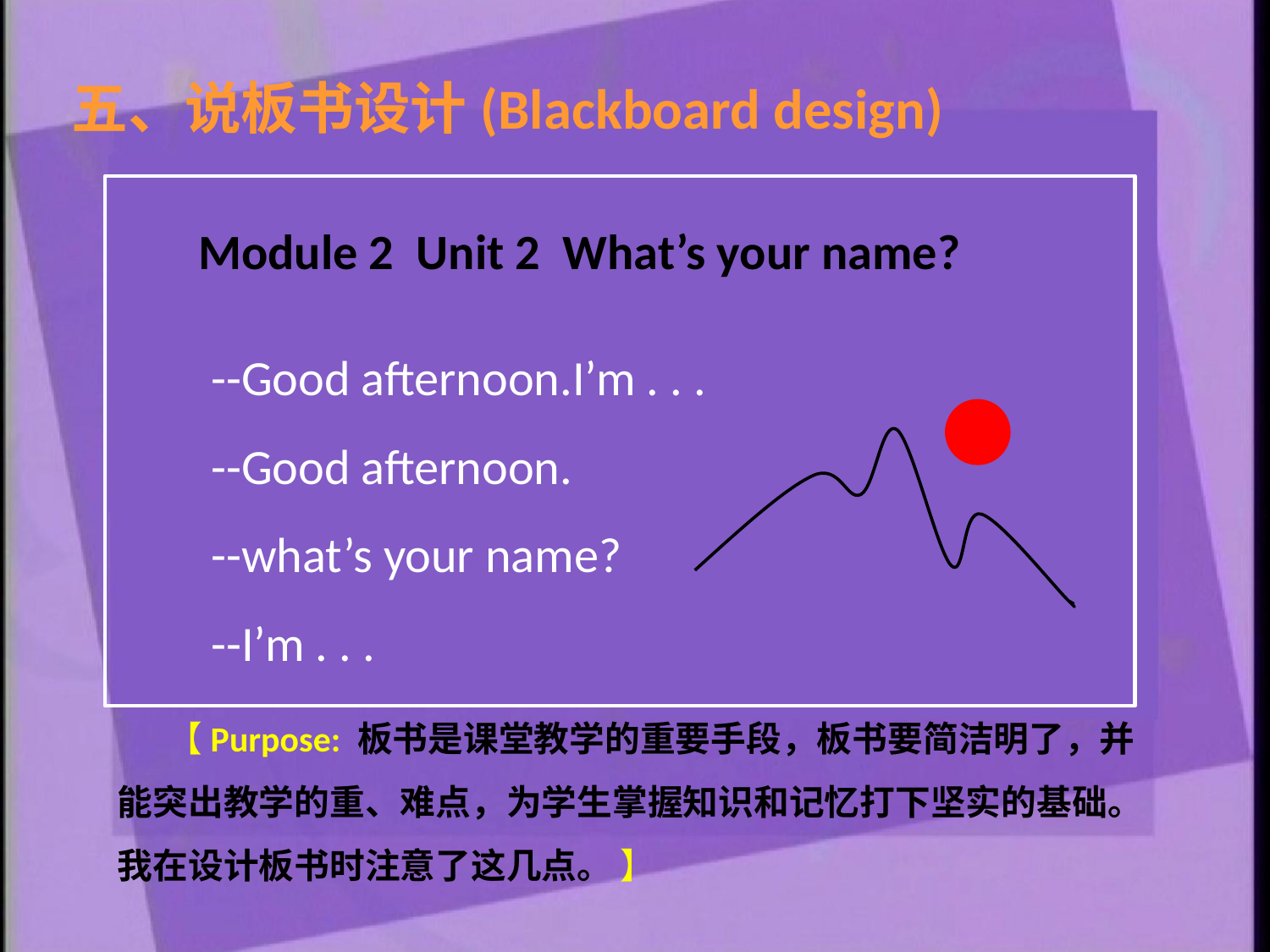

五、说板书设计(Blackboard design)

Module 2  Unit 2  What’s your name?
--Good afternoon.I’m . . .
--Good afternoon.
--what’s your name?
--I’m . . .

【Purpose: 板书是课堂教学的重要手段，板书要简洁明了，并能突出教学的重、难点，为学生掌握知识和记忆打下坚实的基础。我在设计板书时注意了这几点。 】